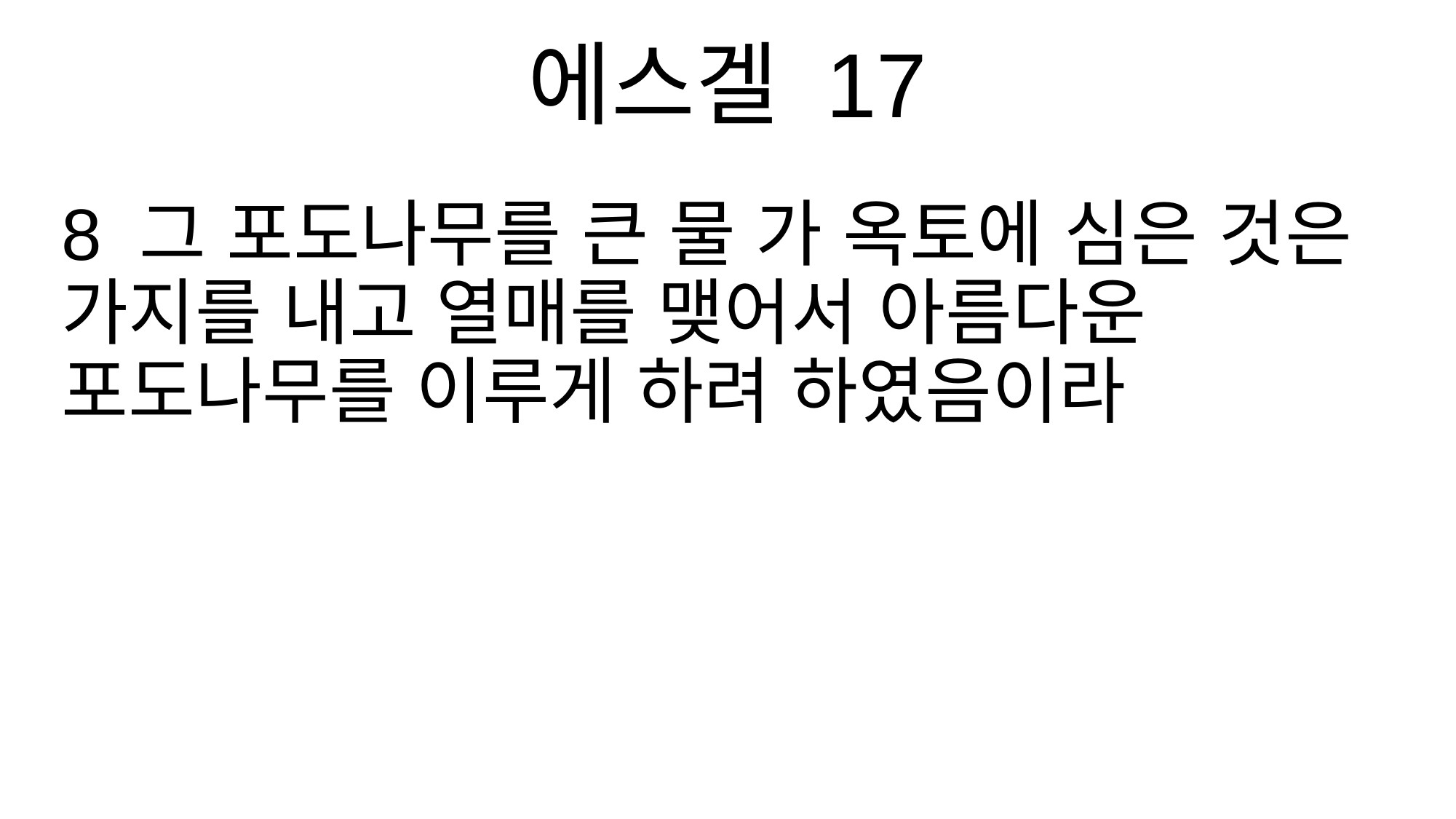

에스겔 17
8 그 포도나무를 큰 물 가 옥토에 심은 것은 가지를 내고 열매를 맺어서 아름다운 포도나무를 이루게 하려 하였음이라